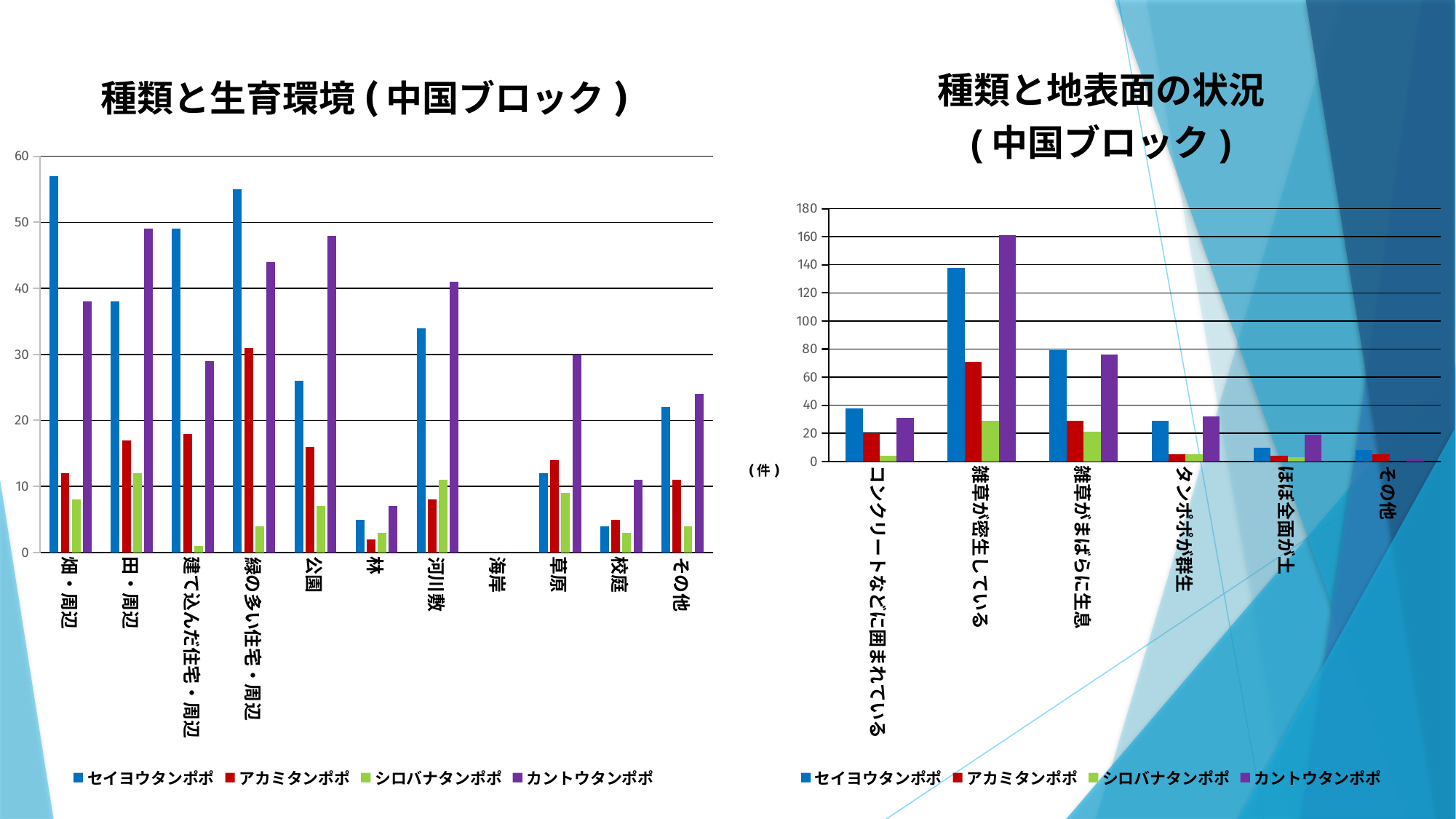

### Chart: 種類と生育環境(中国ブロック)

| Category | セイヨウタンポポ | アカミタンポポ | シロバナタンポポ | カントウタンポポ |
|---|---|---|---|---|
| 畑・周辺 | 57.0 | 12.0 | 8.0 | 38.0 |
| 田・周辺 | 38.0 | 17.0 | 12.0 | 49.0 |
| 建て込んだ住宅・周辺 | 49.0 | 18.0 | 1.0 | 29.0 |
| 緑の多い住宅・周辺 | 55.0 | 31.0 | 4.0 | 44.0 |
| 公園 | 26.0 | 16.0 | 7.0 | 48.0 |
| 林 | 5.0 | 2.0 | 3.0 | 7.0 |
| 河川敷 | 34.0 | 8.0 | 11.0 | 41.0 |
| 海岸 | 0.0 | 0.0 | 0.0 | 0.0 |
| 草原 | 12.0 | 14.0 | 9.0 | 30.0 |
| 校庭 | 4.0 | 5.0 | 3.0 | 11.0 |
| その他 | 22.0 | 11.0 | 4.0 | 24.0 |

### Chart: 種類と地表面の状況
(中国ブロック)

| Category | セイヨウタンポポ | アカミタンポポ | シロバナタンポポ | カントウタンポポ |
|---|---|---|---|---|
| コンクリートなどに囲まれている | 38.0 | 20.0 | 4.0 | 31.0 |
| 雑草が密生している | 138.0 | 71.0 | 29.0 | 161.0 |
| 雑草がまばらに生息 | 79.0 | 29.0 | 21.0 | 76.0 |
| タンポポが群生 | 29.0 | 5.0 | 5.0 | 32.0 |
| ほぼ全面が土 | 10.0 | 4.0 | 3.0 | 19.0 |
| その他 | 8.0 | 5.0 | 0.0 | 2.0 |